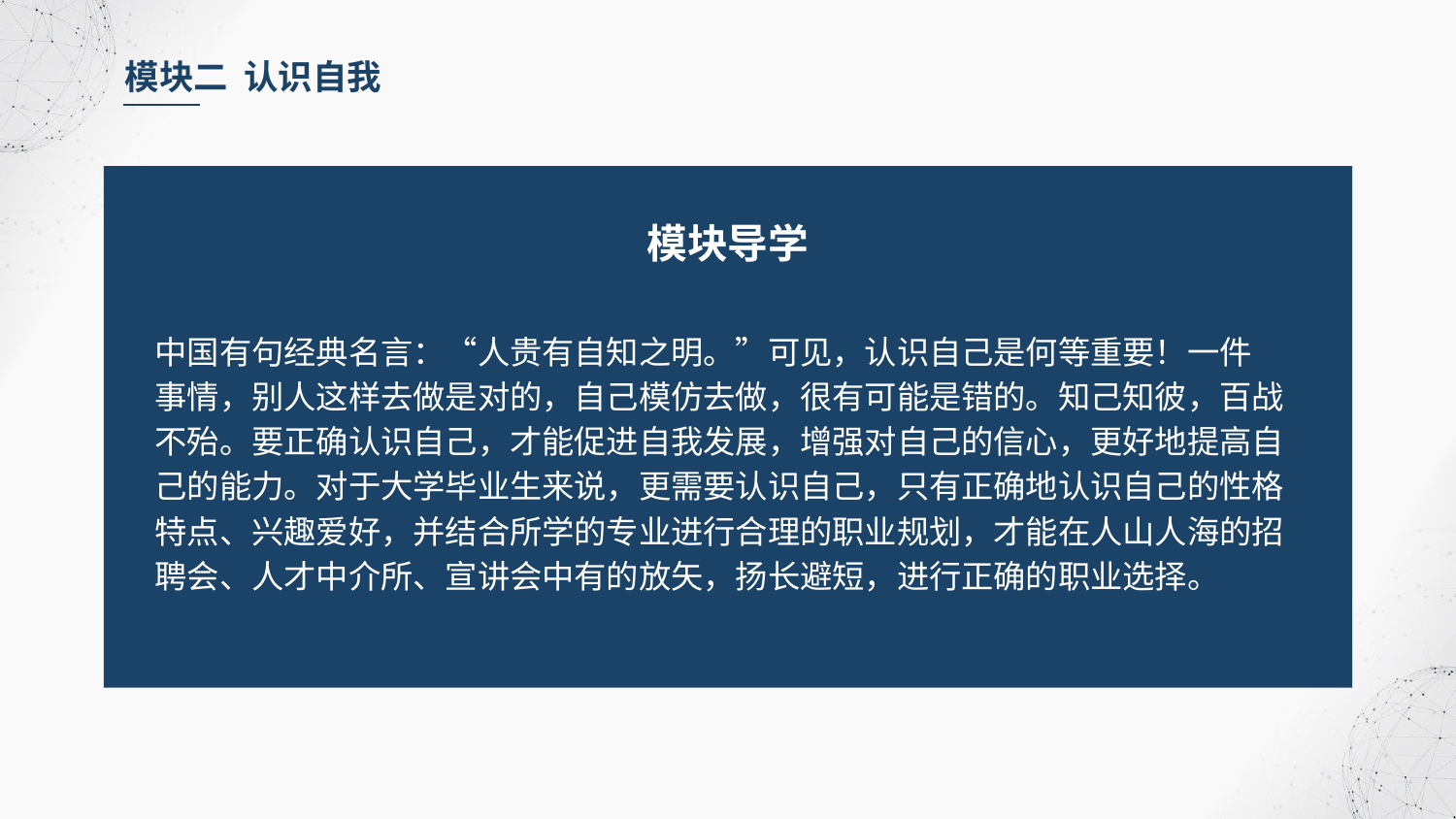

模块二  认识自我

模块导学
中国有句经典名言：“人贵有自知之明。”可见，认识自己是何等重要！一件
事情，别人这样去做是对的，自己模仿去做，很有可能是错的。知己知彼，百战不殆。要正确认识自己，才能促进自我发展，增强对自己的信心，更好地提高自己的能力。对于大学毕业生来说，更需要认识自己，只有正确地认识自己的性格特点、兴趣爱好，并结合所学的专业进行合理的职业规划，才能在人山人海的招聘会、人才中介所、宣讲会中有的放矢，扬长避短，进行正确的职业选择。